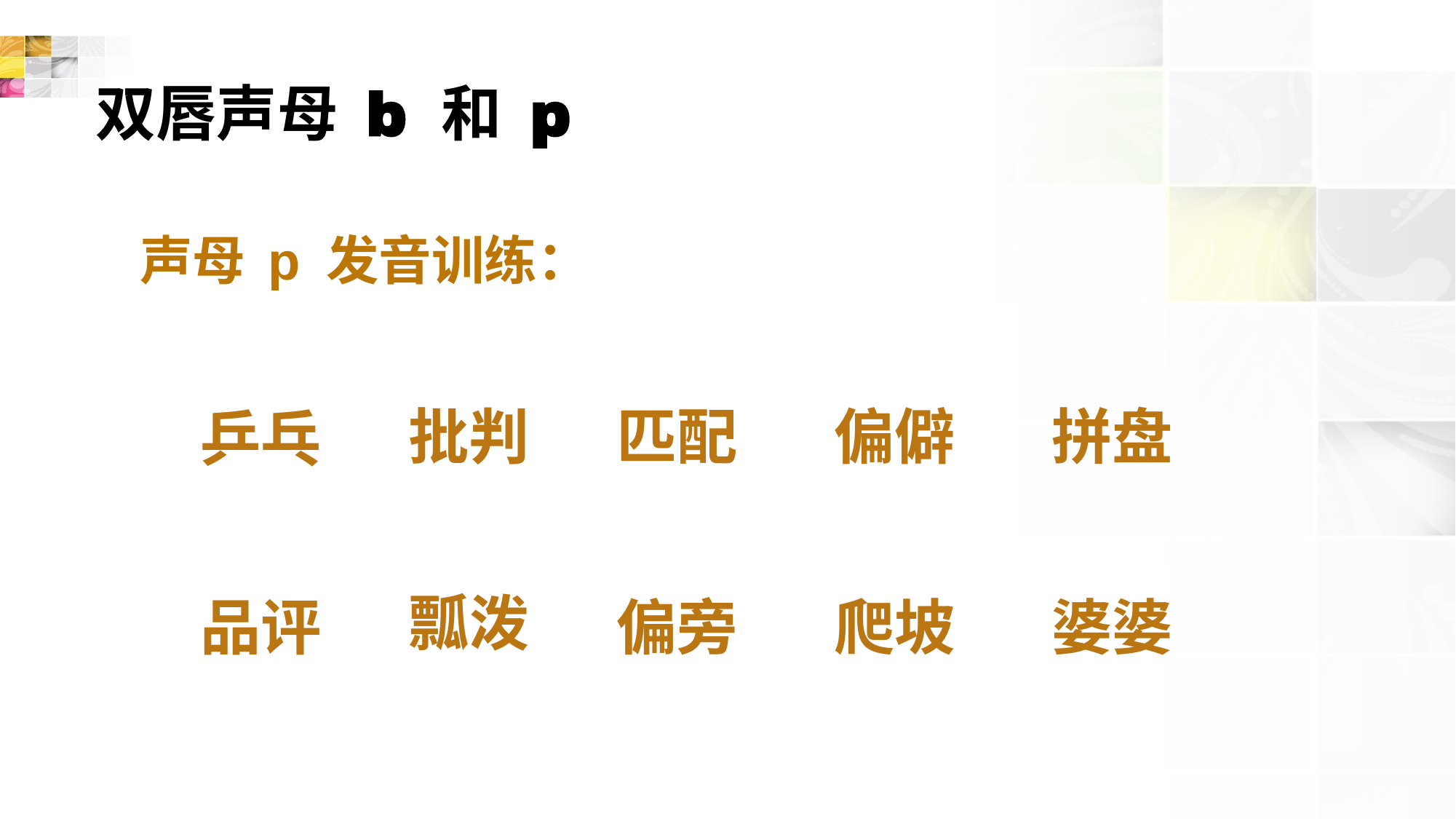

# 双唇声母 b 和 p
声母 p 发音训练：
批判
匹配
偏僻
拼盘
乒乓
瓢泼
品评
偏旁
爬坡
婆婆